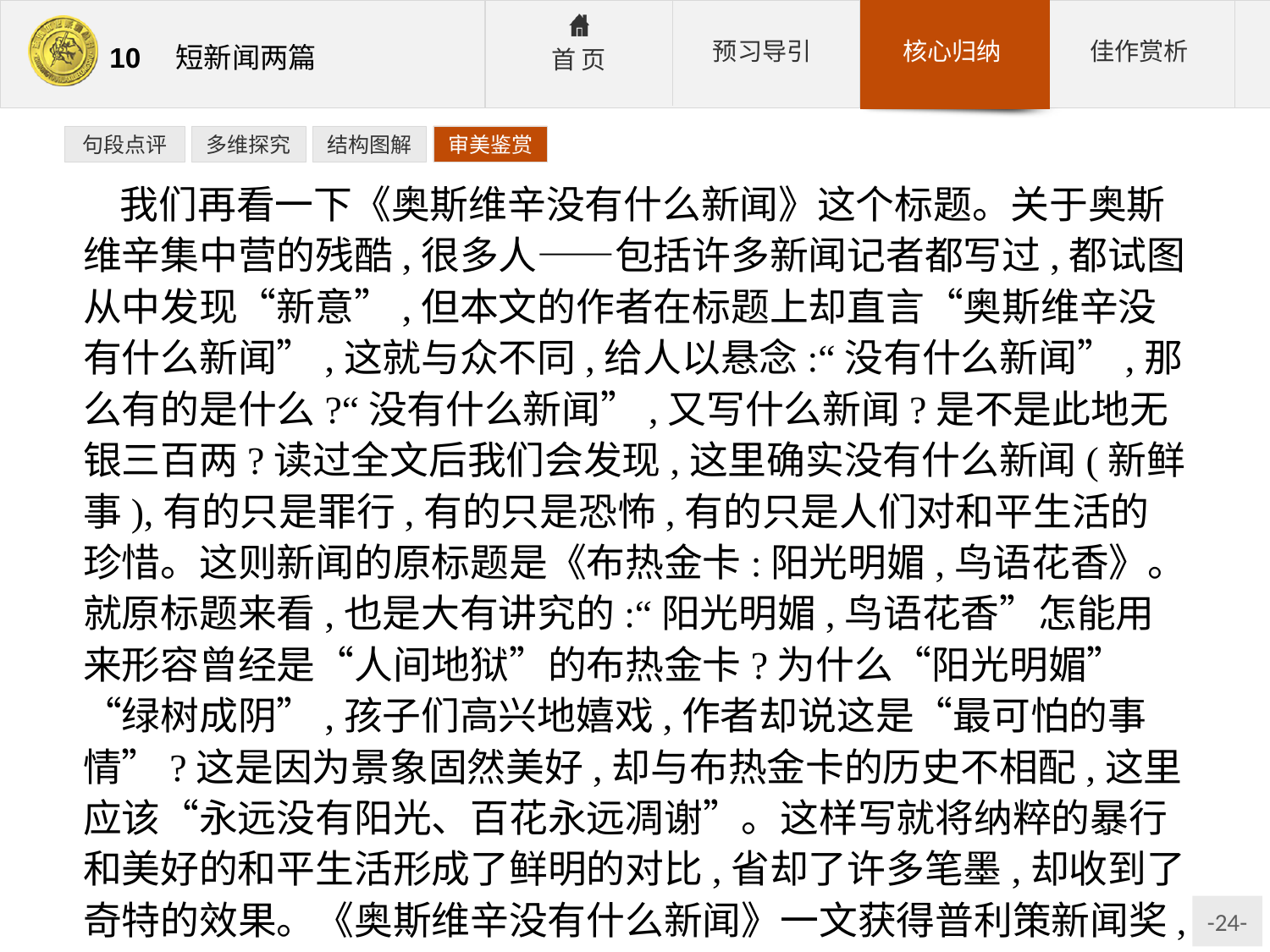

句段点评
多维探究
结构图解
审美鉴赏
我们再看一下《奥斯维辛没有什么新闻》这个标题。关于奥斯维辛集中营的残酷,很多人——包括许多新闻记者都写过,都试图从中发现“新意”,但本文的作者在标题上却直言“奥斯维辛没有什么新闻”,这就与众不同,给人以悬念:“没有什么新闻”,那么有的是什么?“没有什么新闻”,又写什么新闻?是不是此地无银三百两?读过全文后我们会发现,这里确实没有什么新闻(新鲜事),有的只是罪行,有的只是恐怖,有的只是人们对和平生活的珍惜。这则新闻的原标题是《布热金卡:阳光明媚,鸟语花香》。就原标题来看,也是大有讲究的:“阳光明媚,鸟语花香”怎能用来形容曾经是“人间地狱”的布热金卡?为什么“阳光明媚”“绿树成阴”,孩子们高兴地嬉戏,作者却说这是“最可怕的事情”?这是因为景象固然美好,却与布热金卡的历史不相配,这里应该“永远没有阳光、百花永远凋谢”。这样写就将纳粹的暴行和美好的和平生活形成了鲜明的对比,省却了许多笔墨,却收到了奇特的效果。《奥斯维辛没有什么新闻》一文获得普利策新闻奖,标题起到了重要的作用。